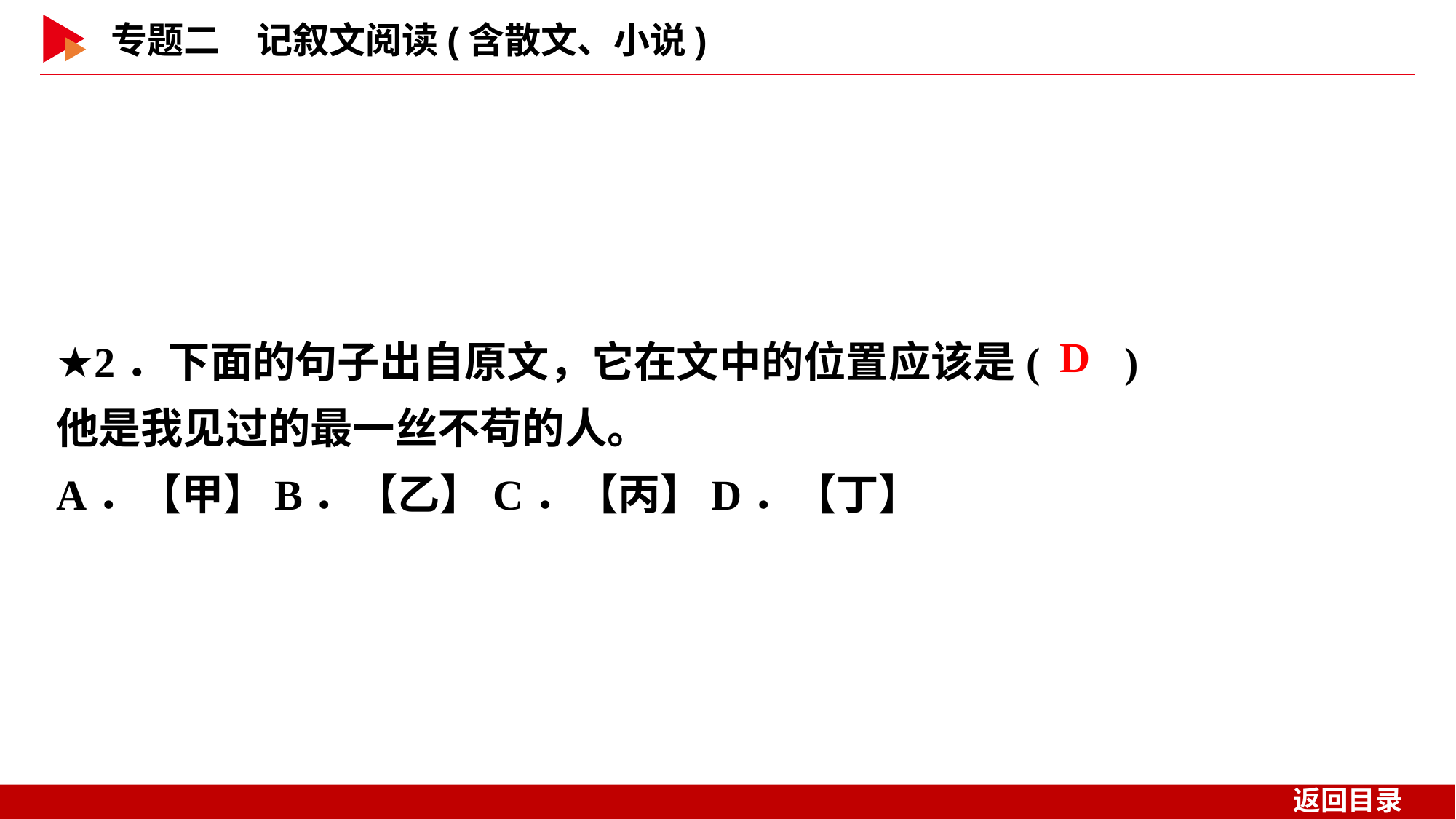

★2．下面的句子出自原文，它在文中的位置应该是(        )
他是我见过的最一丝不苟的人。
A．【甲】	B．【乙】	C．【丙】	D．【丁】
   D